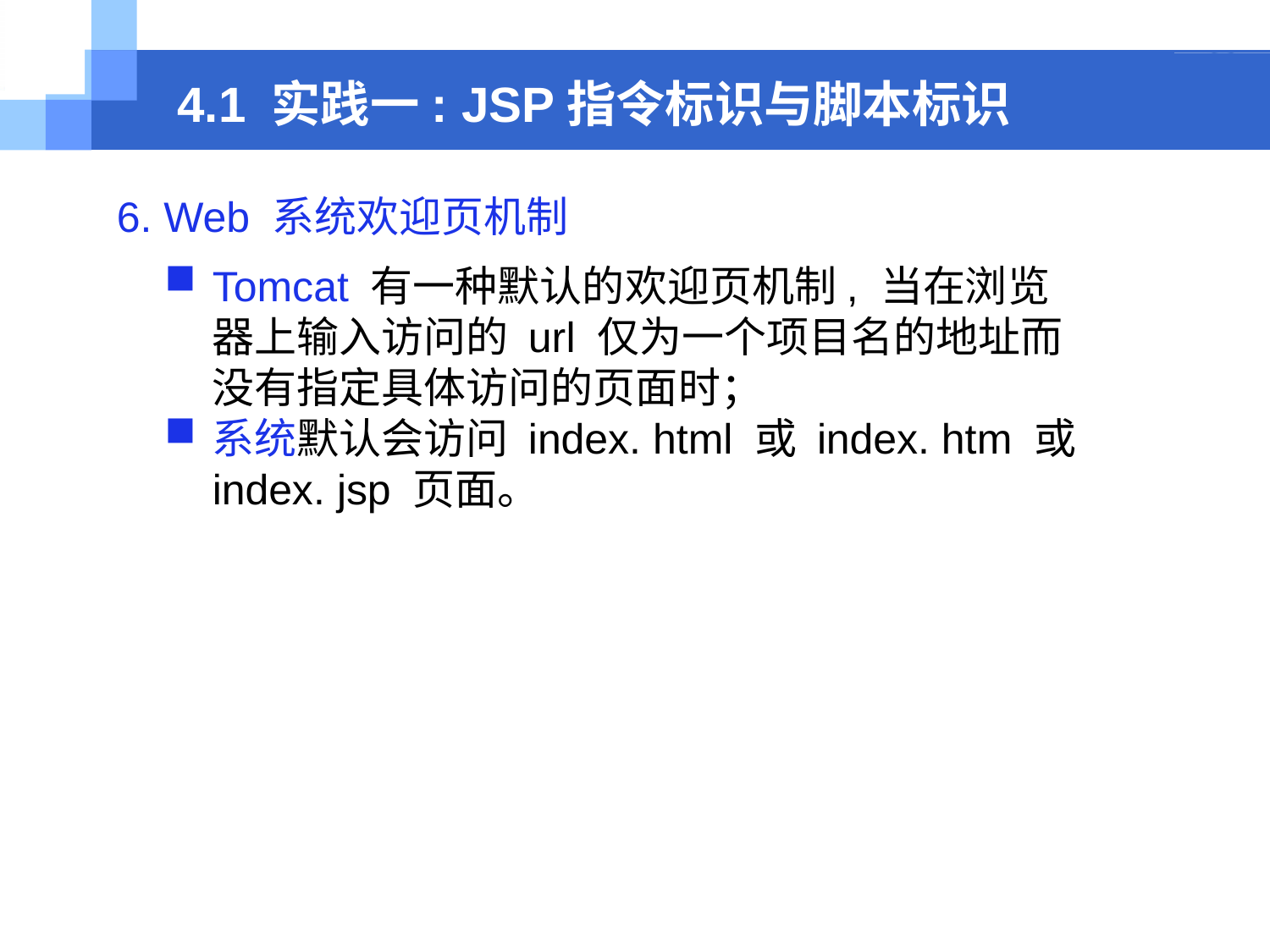

4.1 实践一: JSP指令标识与脚本标识
6. Web 系统欢迎页机制
Tomcat 有一种默认的欢迎页机制, 当在浏览器上输入访问的 url 仅为一个项目名的地址而没有指定具体访问的页面时；
系统默认会访问 index. html 或 index. htm 或 index. jsp 页面。